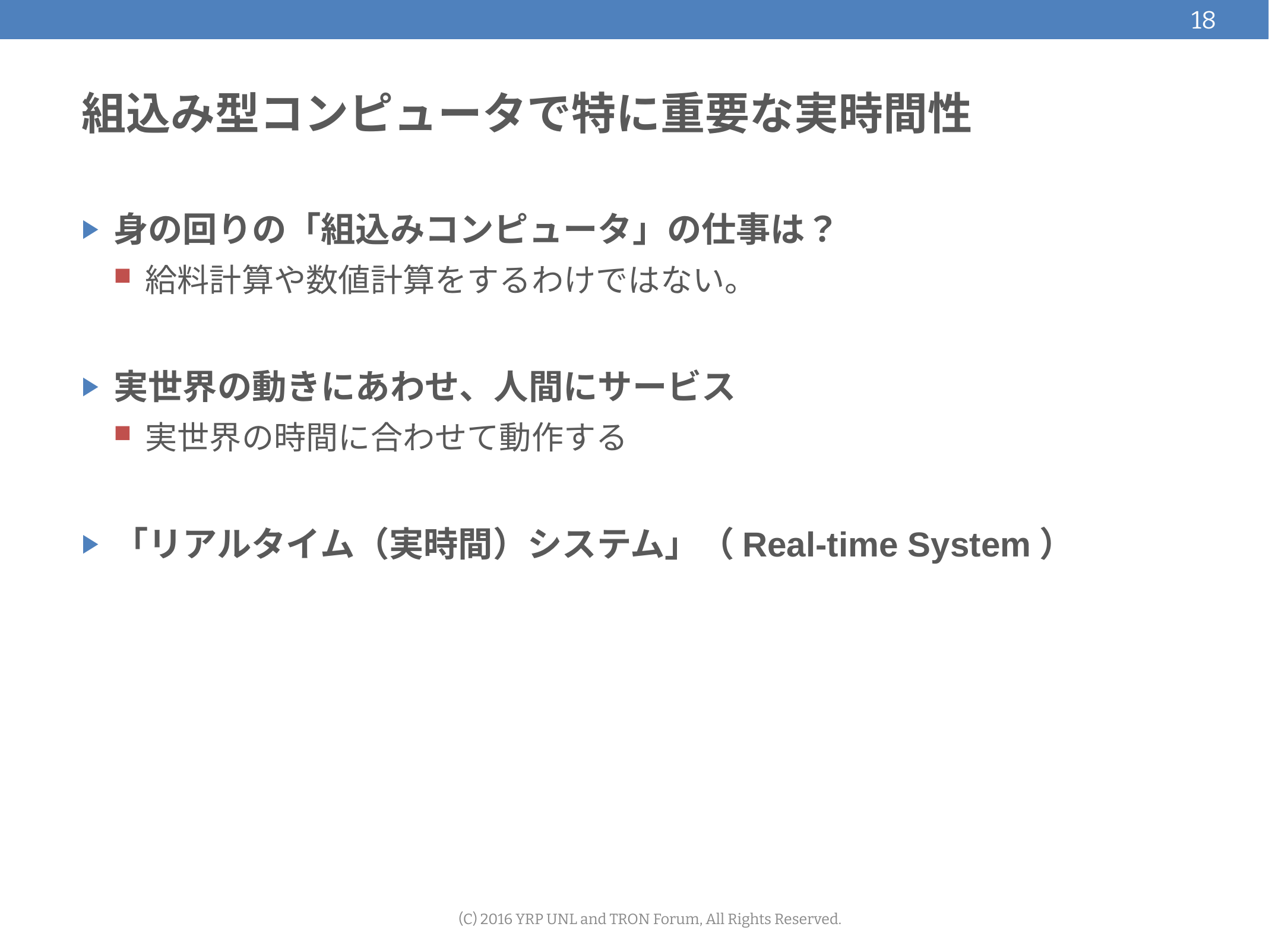

18
# 組込み型コンピュータで特に重要な実時間性
身の回りの「組込みコンピュータ」の仕事は？
給料計算や数値計算をするわけではない。

実世界の動きにあわせ、人間にサービス
実世界の時間に合わせて動作する

「リアルタイム（実時間）システム」（Real-time System）
(C) 2016 YRP UNL and TRON Forum, All Rights Reserved.